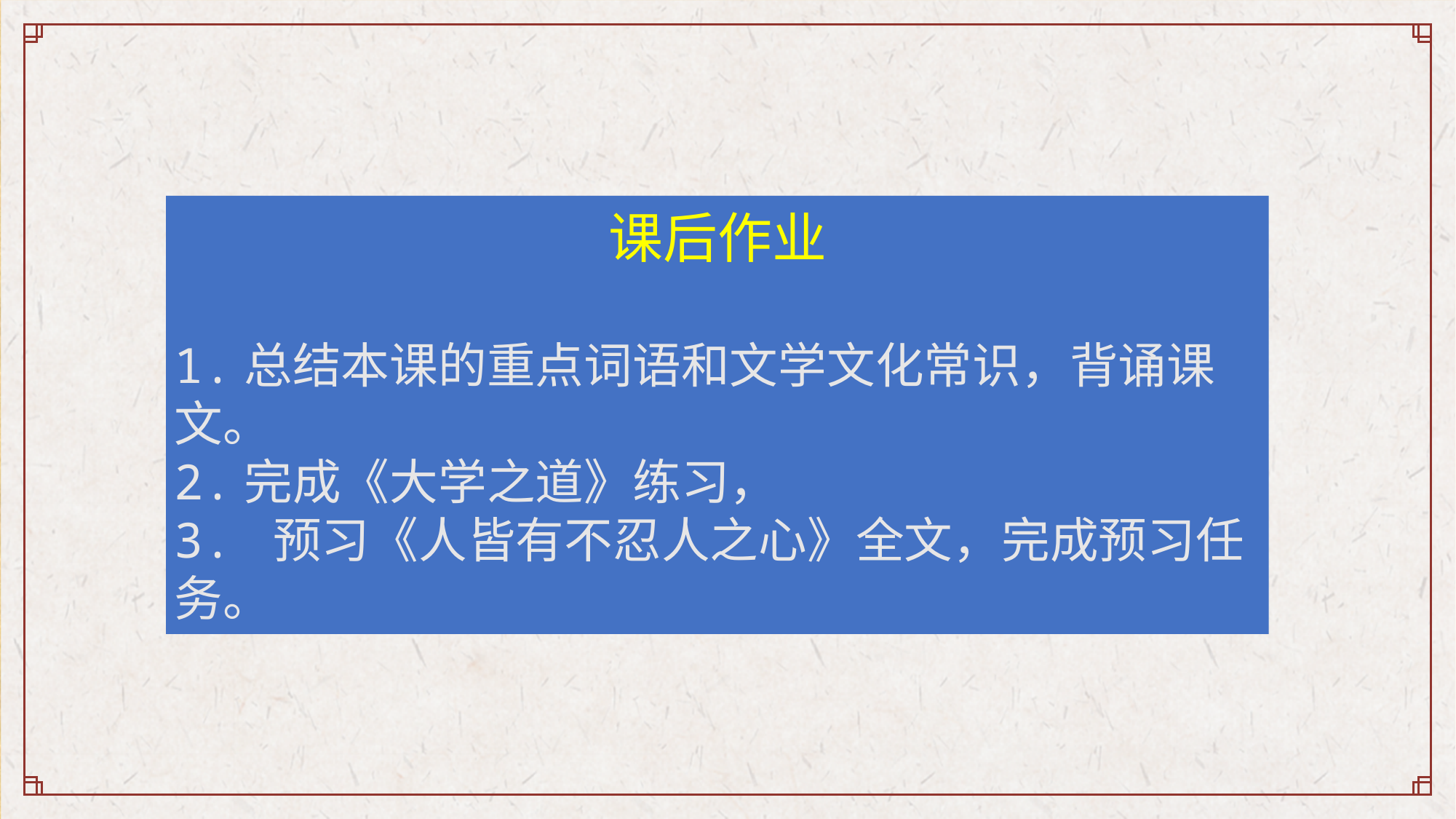

课后作业

1.总结本课的重点词语和文学文化常识，背诵课文。
2.完成《大学之道》练习，
3. 预习《人皆有不忍人之心》全文，完成预习任务。